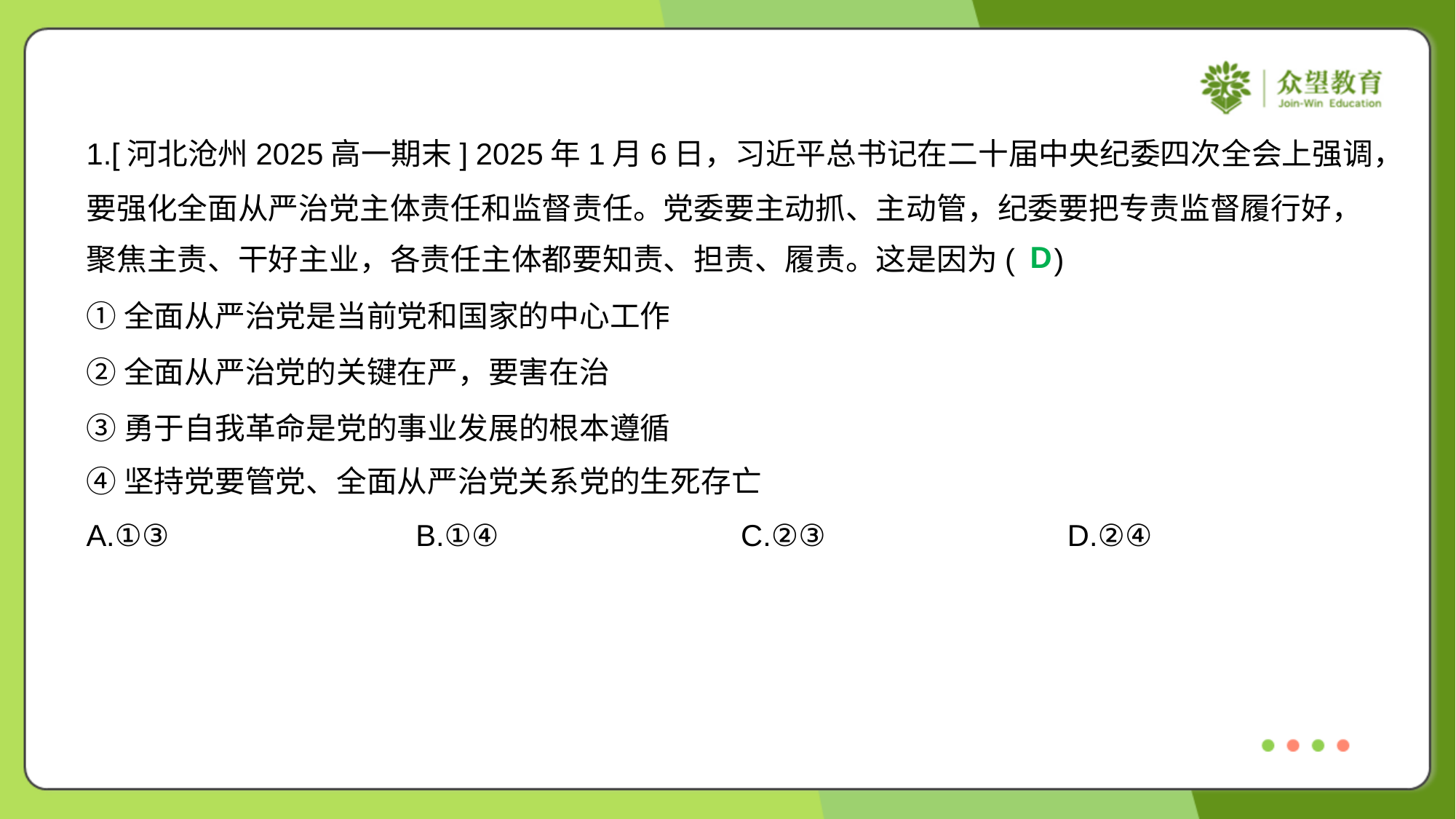

1.[河北沧州2025高一期末] 2025年1月6日，习近平总书记在二十届中央纪委四次全会上强调，
要强化全面从严治党主体责任和监督责任。党委要主动抓、主动管，纪委要把专责监督履行好，
聚焦主责、干好主业，各责任主体都要知责、担责、履责。这是因为(     )
D
①全面从严治党是当前党和国家的中心工作
②全面从严治党的关键在严，要害在治
③勇于自我革命是党的事业发展的根本遵循
④坚持党要管党、全面从严治党关系党的生死存亡
A.①③	B.①④	C.②③	D.②④